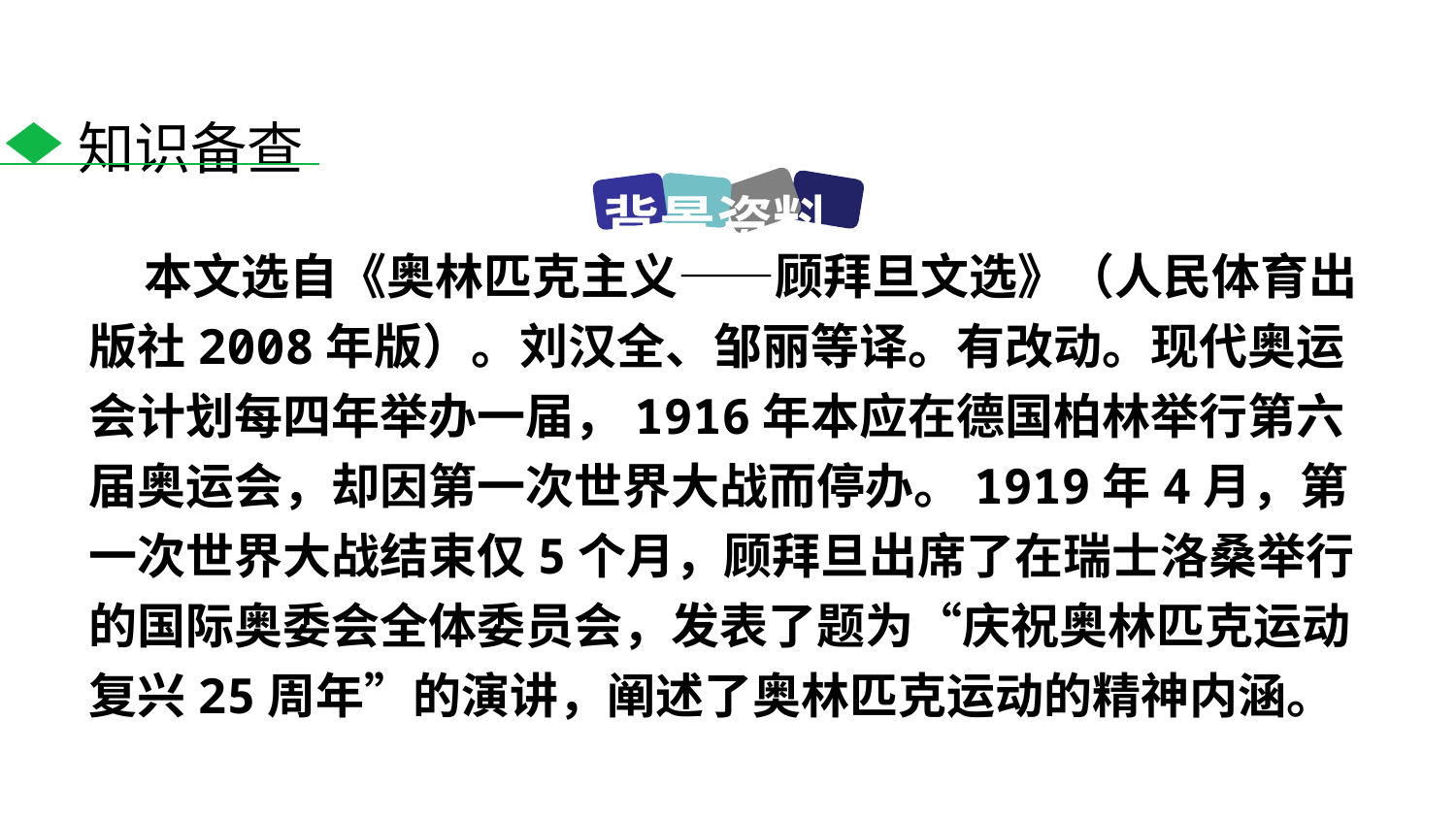

知识备查

背景资料

    本文选自《奥林匹克主义——顾拜旦文选》（人民体育出版社2008年版）。刘汉全、邹丽等译。有改动。现代奥运会计划每四年举办一届，1916年本应在德国柏林举行第六届奥运会，却因第一次世界大战而停办。1919年4月，第一次世界大战结束仅5个月，顾拜旦出席了在瑞士洛桑举行的国际奥委会全体委员会，发表了题为“庆祝奥林匹克运动复兴25周年”的演讲，阐述了奥林匹克运动的精神内涵。